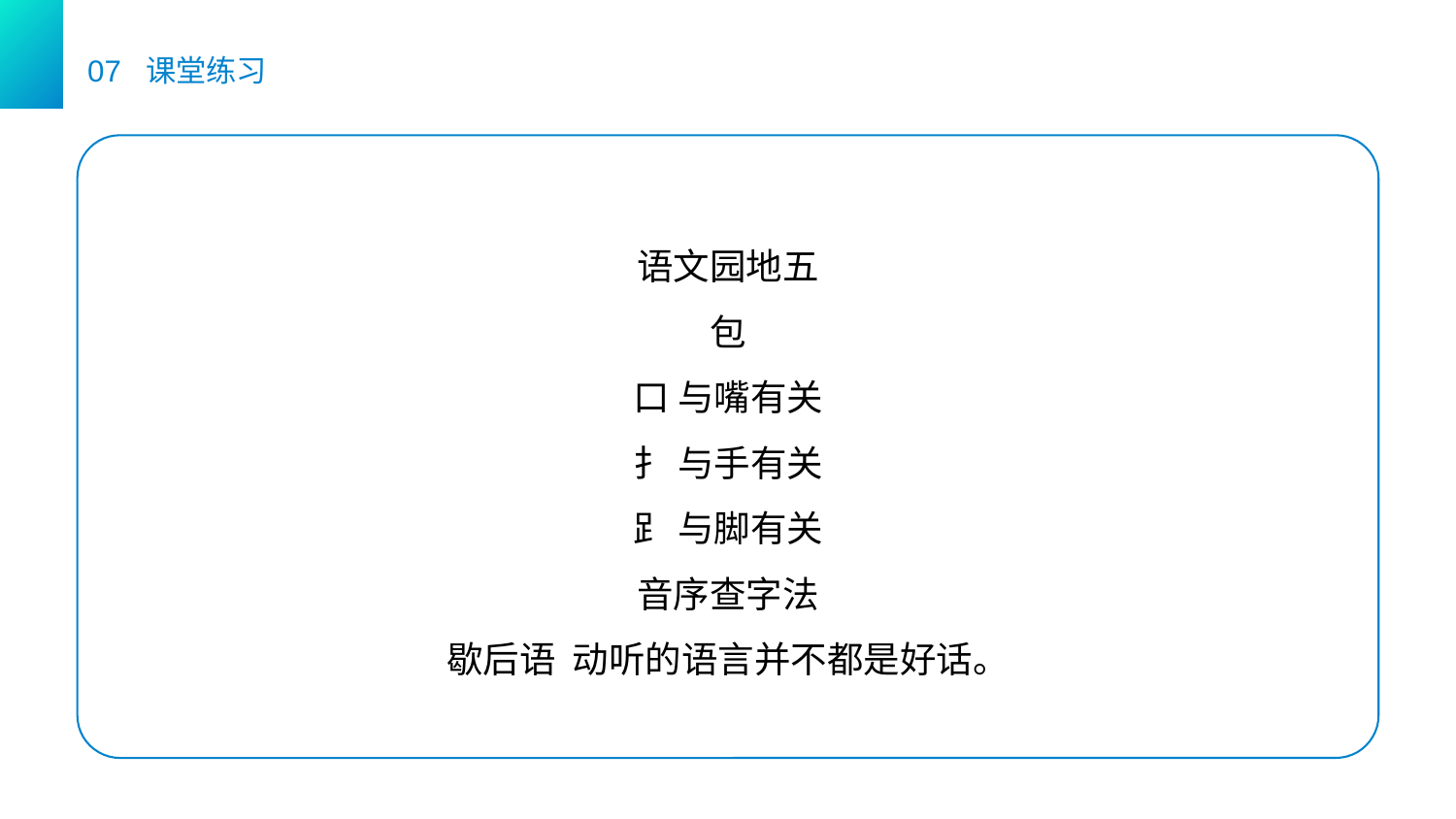

07  课堂练习

语文园地五
包
口 与嘴有关
扌 与手有关
⻊ 与脚有关
音序查字法
歇后语  动听的语言并不都是好话。